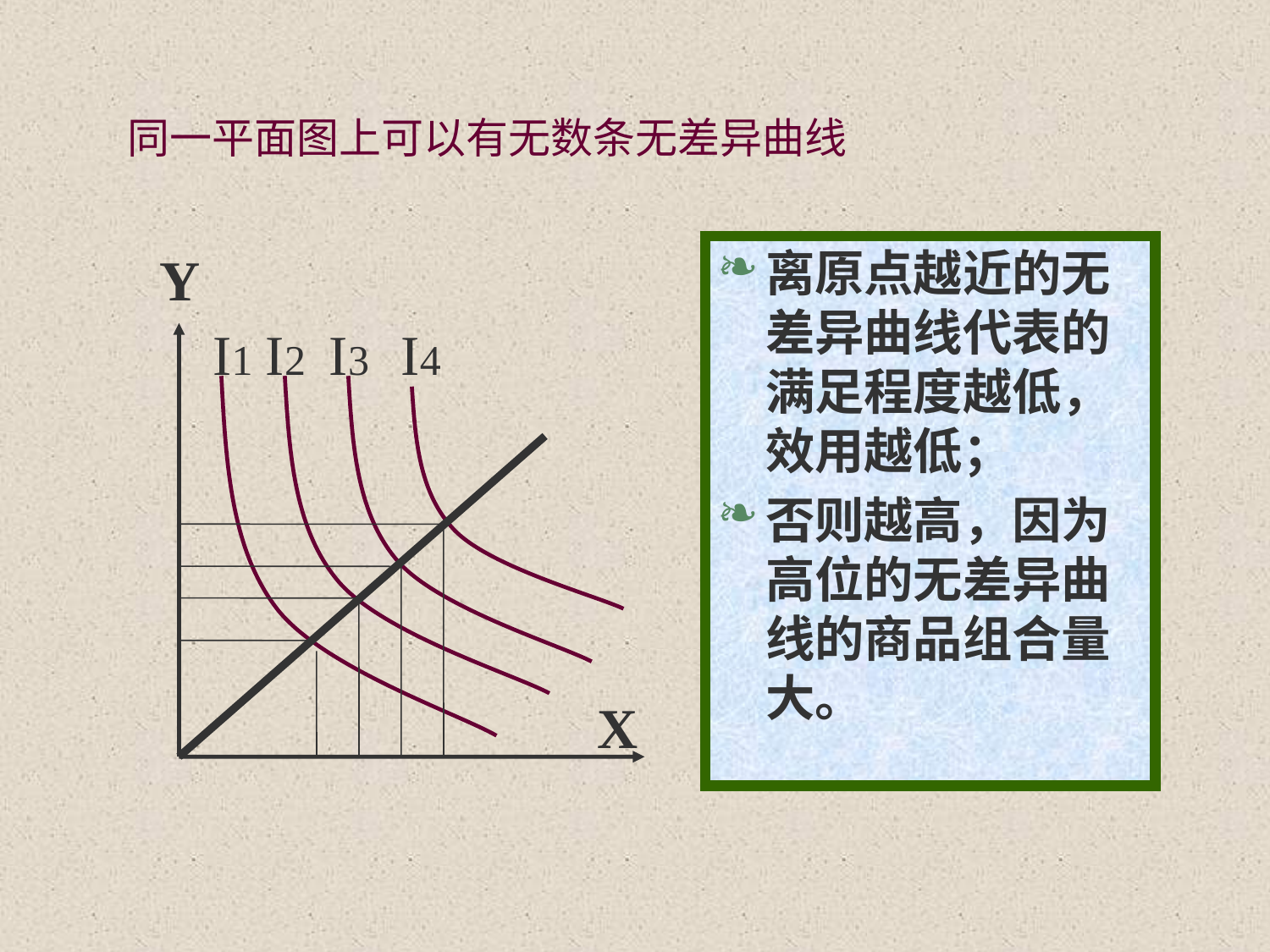

# 同一平面图上可以有无数条无差异曲线
离原点越近的无差异曲线代表的满足程度越低，效用越低；
否则越高，因为高位的无差异曲线的商品组合量大。
Y
I1
I2
I3
I4

X